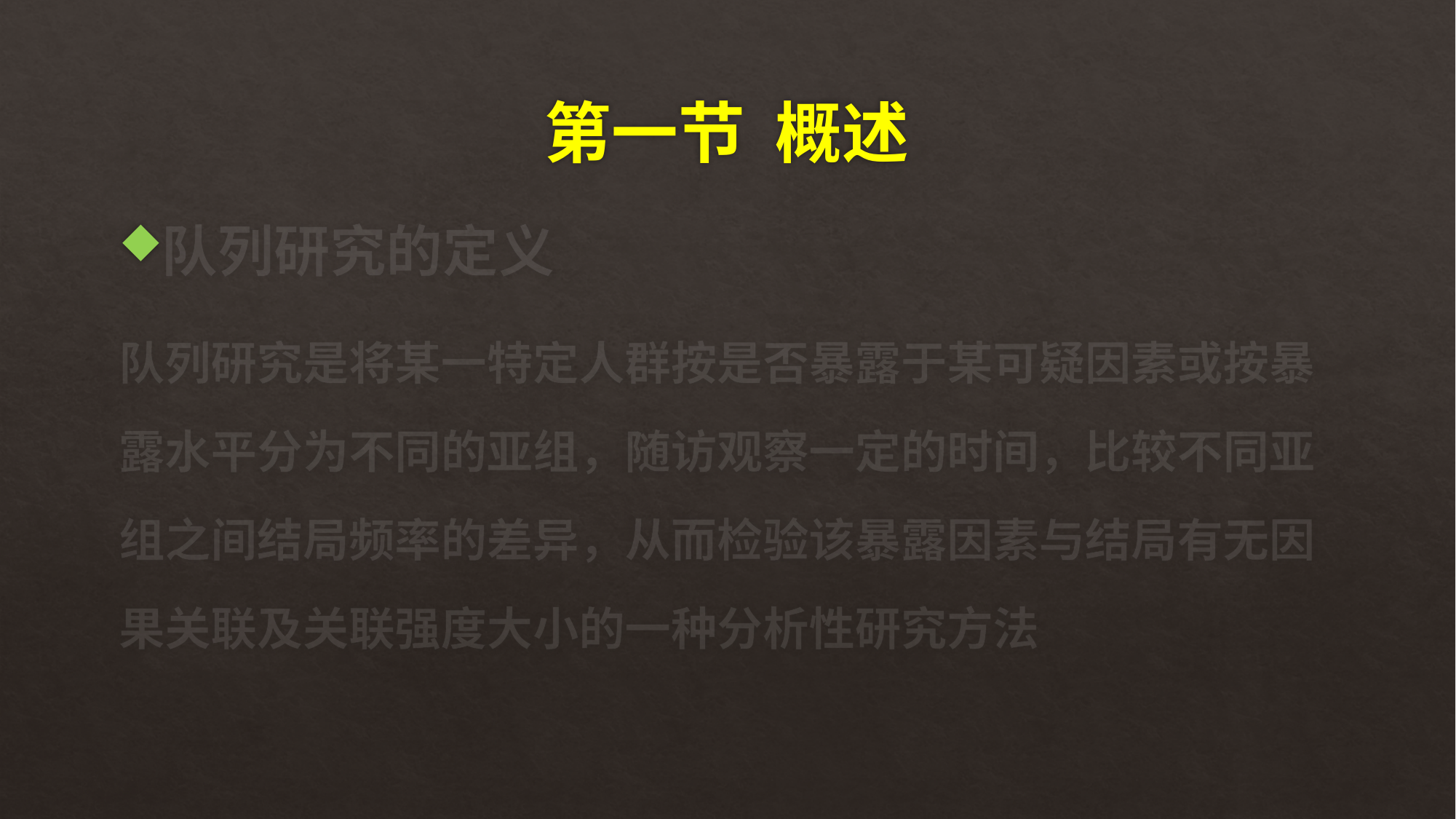

# 第一节  概述
队列研究的定义
队列研究是将某一特定人群按是否暴露于某可疑因素或按暴露水平分为不同的亚组，随访观察一定的时间，比较不同亚组之间结局频率的差异，从而检验该暴露因素与结局有无因果关联及关联强度大小的一种分析性研究方法